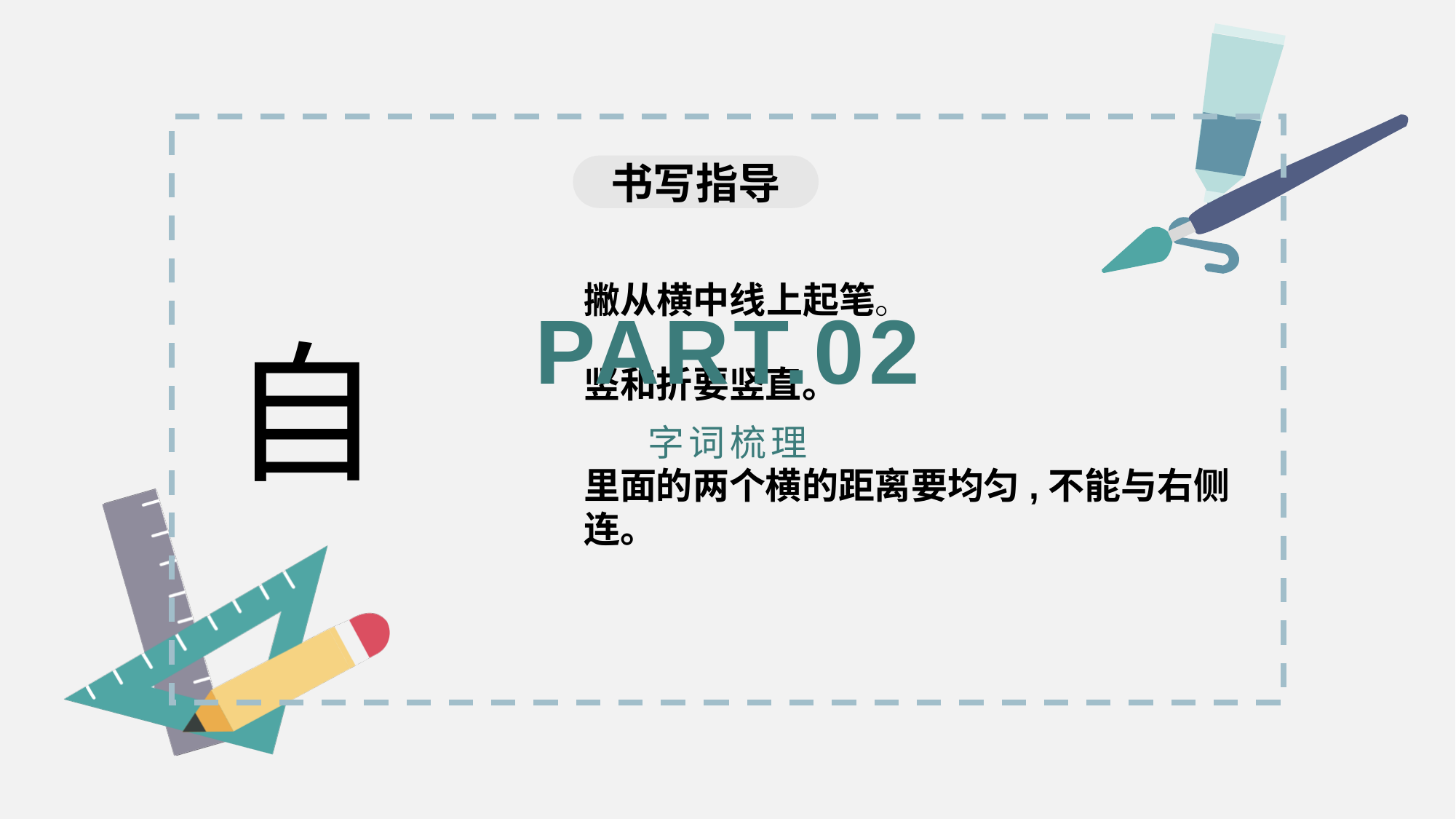

书写指导
撇从横中线上起笔。
PART.02
自
竖和折要竖直。
字词梳理
里面的两个横的距离要均匀,不能与右侧连。